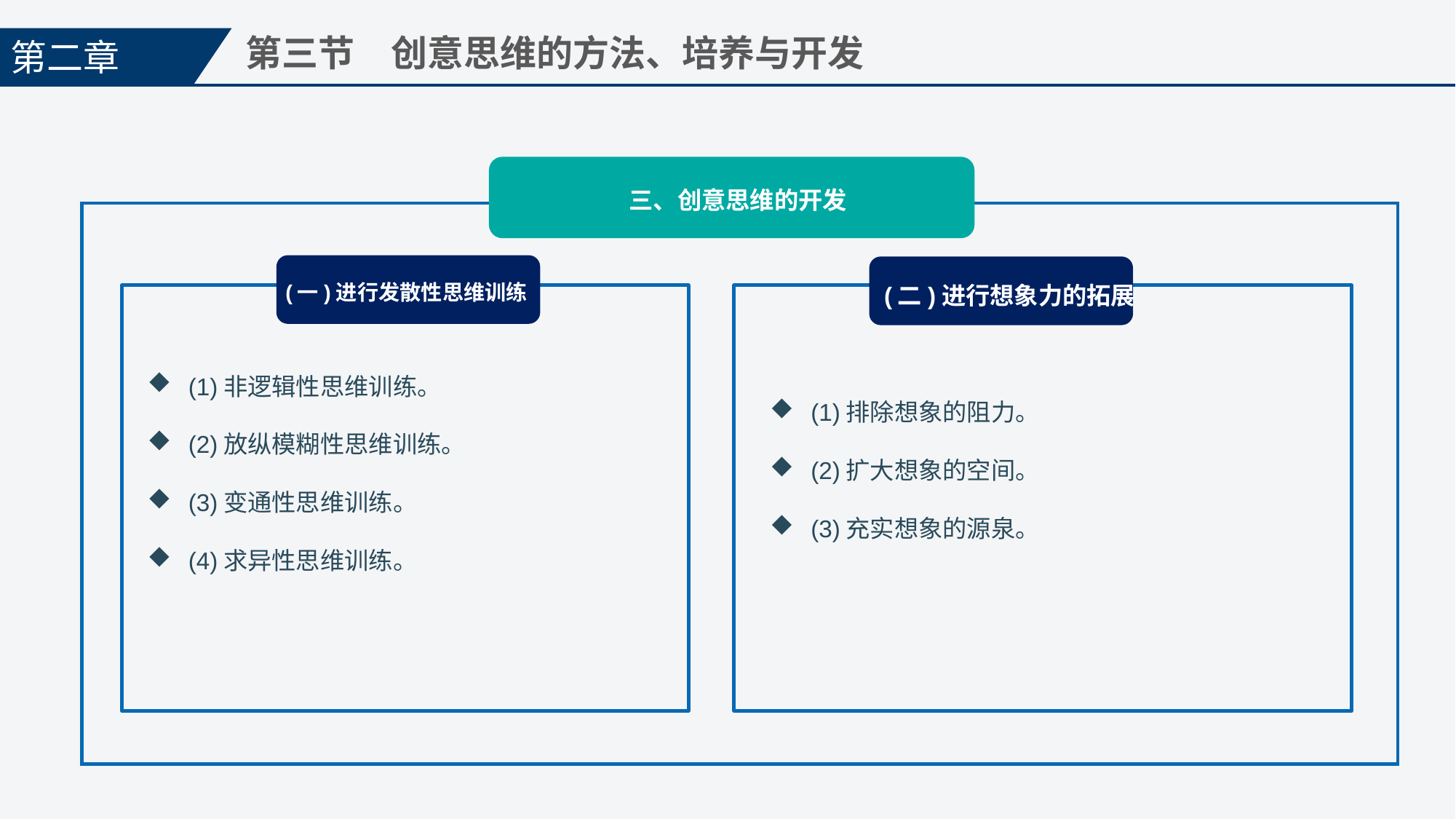

第二章
第三节　创意思维的方法、培养与开发

三、创意思维的开发

(一)进行发散性思维训练
(二)进行想象力的拓展

(1)排除想象的阻力。
(2)扩大想象的空间。
(3)充实想象的源泉。

(1)非逻辑性思维训练。
(2)放纵模糊性思维训练。
(3)变通性思维训练。
(4)求异性思维训练。